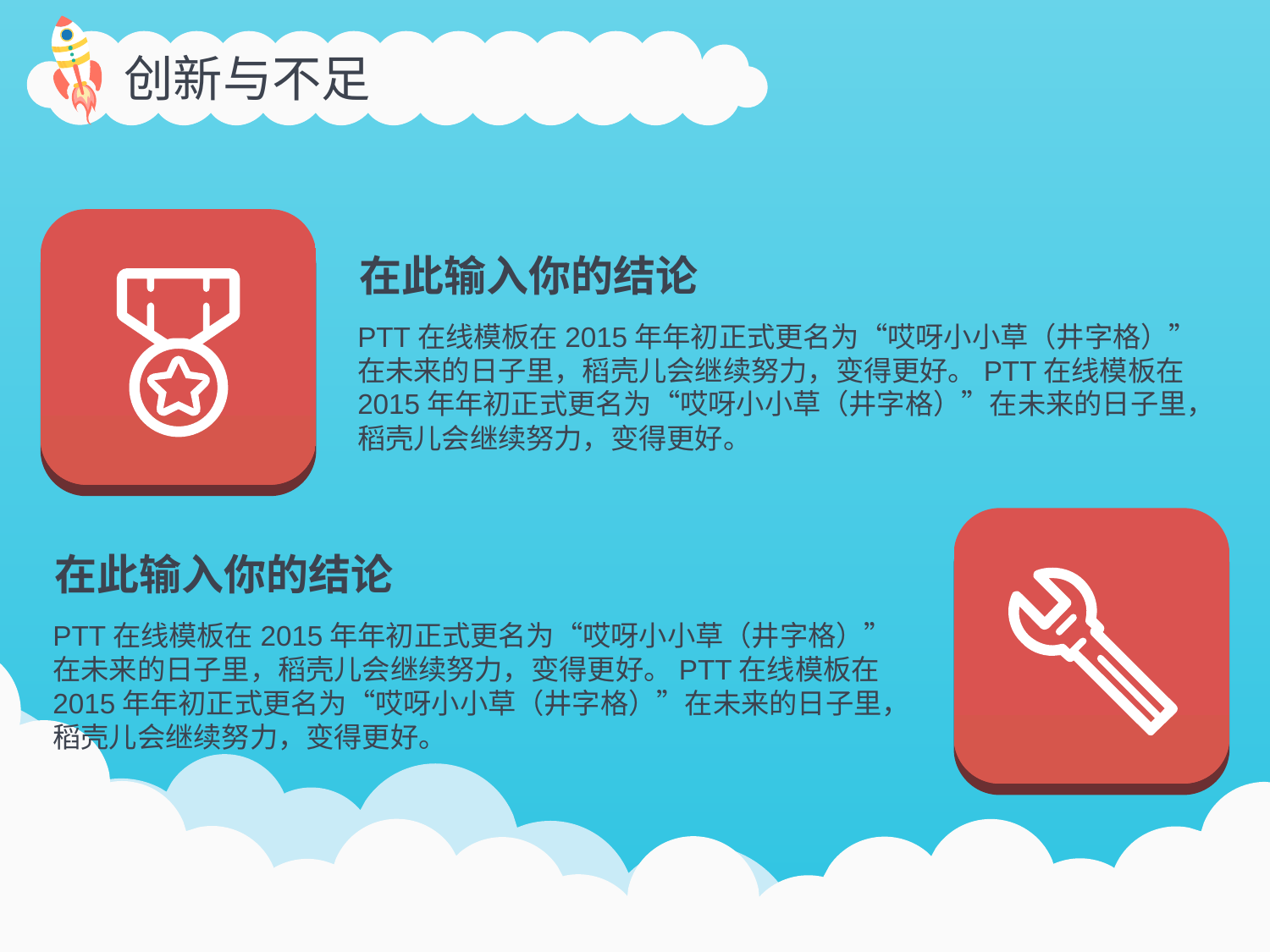

创新与不足

在此输入你的结论
PTT在线模板在2015年年初正式更名为“哎呀小小草（井字格）”在未来的日子里，稻壳儿会继续努力，变得更好。PTT在线模板在2015年年初正式更名为“哎呀小小草（井字格）”在未来的日子里，稻壳儿会继续努力，变得更好。

在此输入你的结论
PTT在线模板在2015年年初正式更名为“哎呀小小草（井字格）”在未来的日子里，稻壳儿会继续努力，变得更好。PTT在线模板在2015年年初正式更名为“哎呀小小草（井字格）”在未来的日子里，稻壳儿会继续努力，变得更好。